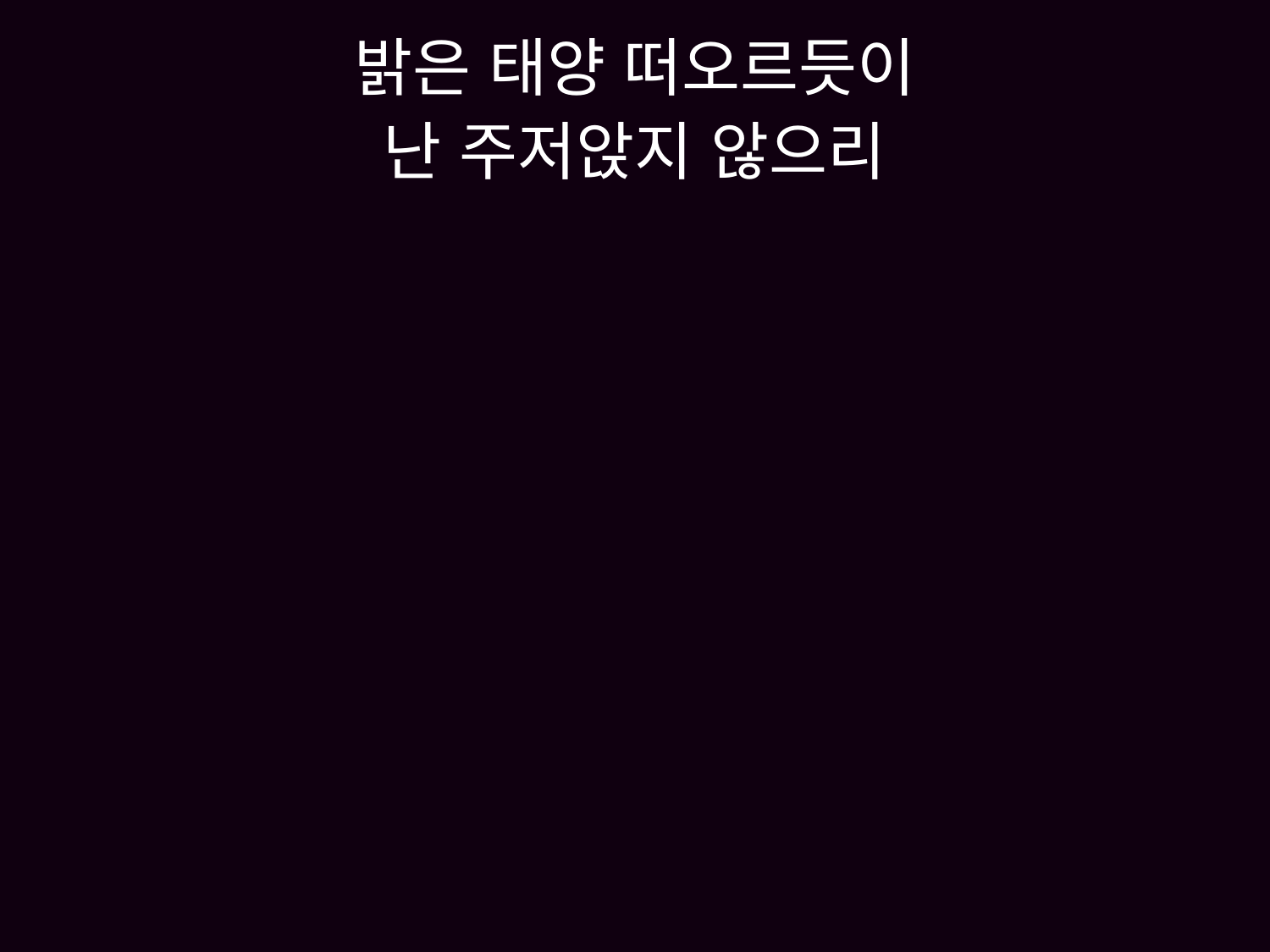

# 밝은 태양 떠오르듯이 난 주저앉지 않으리